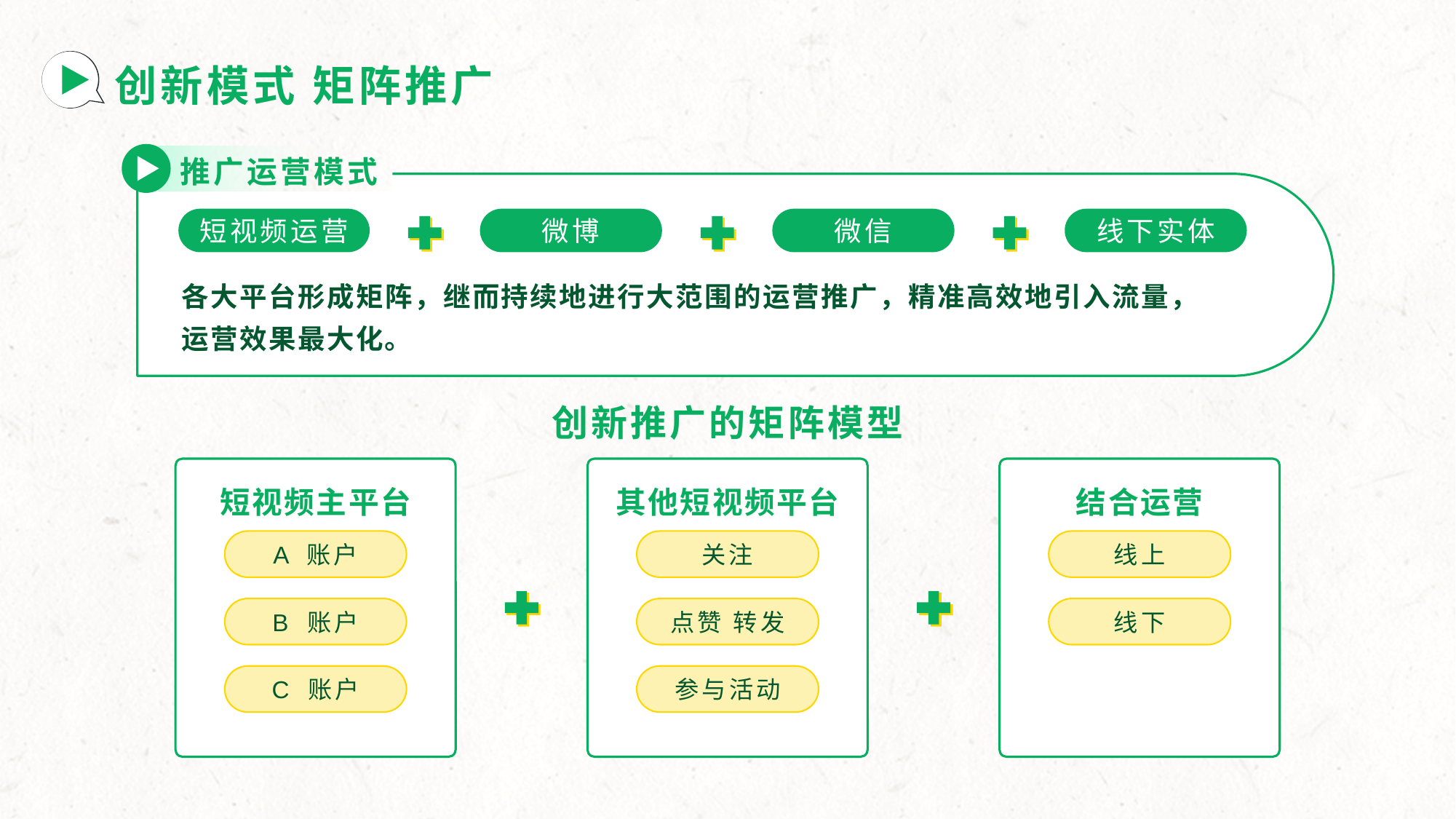

# 创新模式 矩阵推广

推广运营模式

短视频运营
微博
微信
线下实体

各大平台形成矩阵，继而持续地进行大范围的运营推广，精准高效地引入流量，运营效果最大化。
创新推广的矩阵模型

短视频主平台
其他短视频平台
结合运营
A 账户
关注
线上

B 账户
点赞 转发
线下
C 账户
参与活动